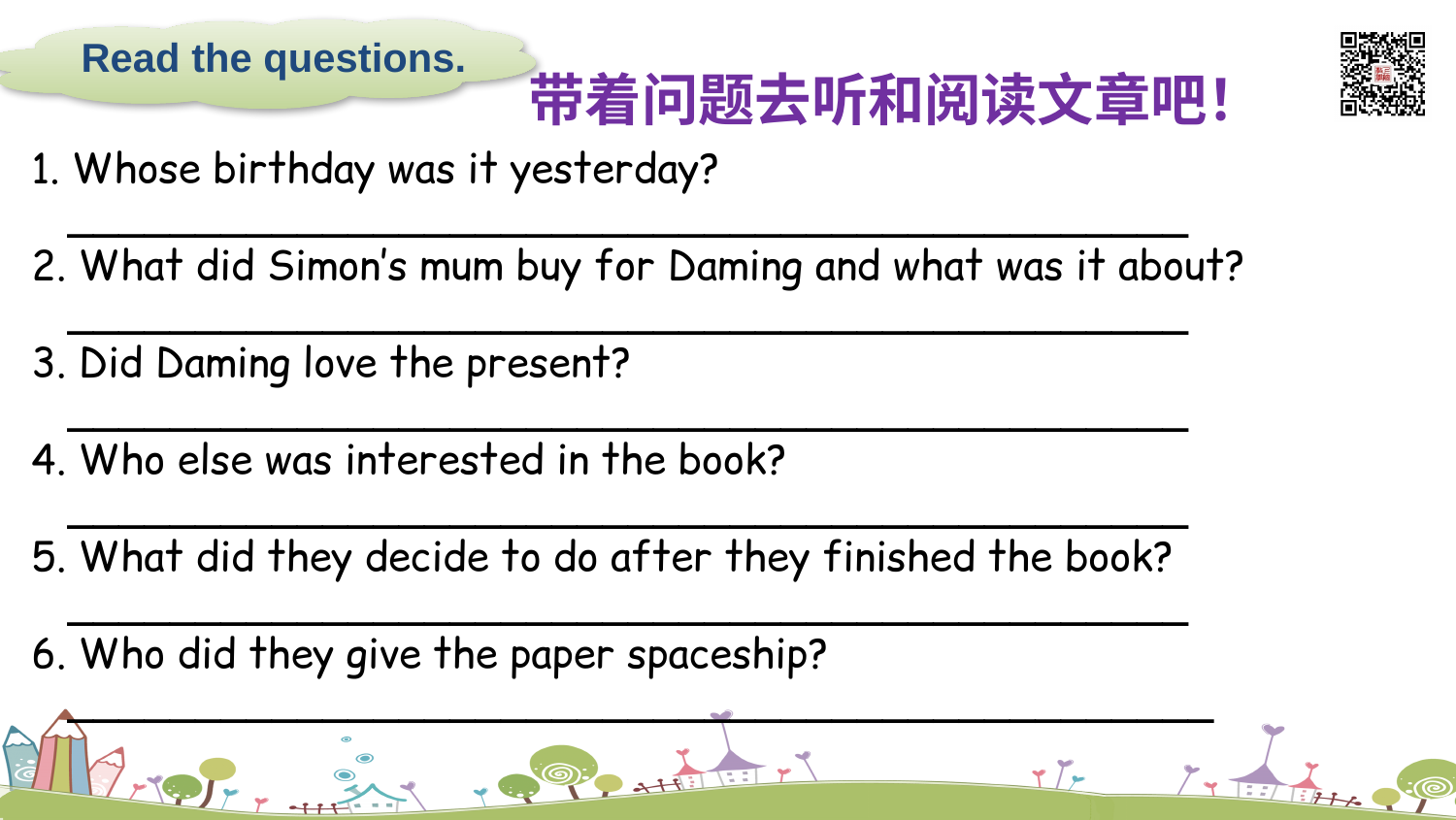

Read the questions.
带着问题去听和阅读文章吧！
1. Whose birthday was it yesterday?
   ____________________________________________
2. What did Simon’s mum buy for Daming and what was it about?
   ____________________________________________
3. Did Daming love the present?
   ____________________________________________
4. Who else was interested in the book?
   ____________________________________________
5. What did they decide to do after they finished the book?
   ____________________________________________
6. Who did they give the paper spaceship?
   _____________________________________________